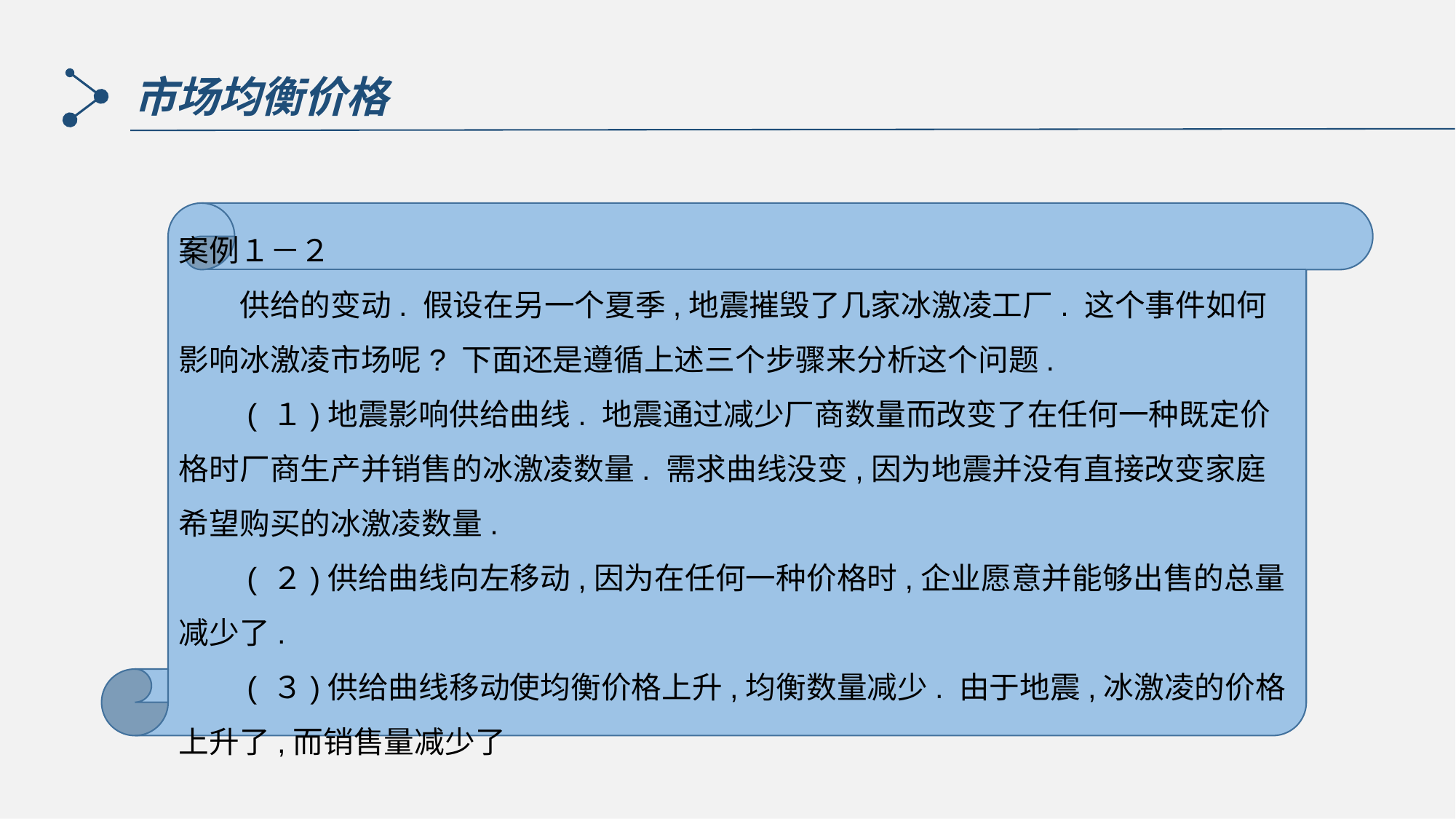

市场均衡价格

案例１－２
　　供给的变动. 假设在另一个夏季,地震摧毁了几家冰激凌工厂. 这个事件如何影响冰激凌市场呢? 下面还是遵循上述三个步骤来分析这个问题.
　　( １)地震影响供给曲线. 地震通过减少厂商数量而改变了在任何一种既定价格时厂商生产并销售的冰激凌数量. 需求曲线没变,因为地震并没有直接改变家庭希望购买的冰激凌数量.
　　( ２)供给曲线向左移动,因为在任何一种价格时,企业愿意并能够出售的总量减少了.
　　( ３)供给曲线移动使均衡价格上升,均衡数量减少. 由于地震,冰激凌的价格上升了,而销售量减少了